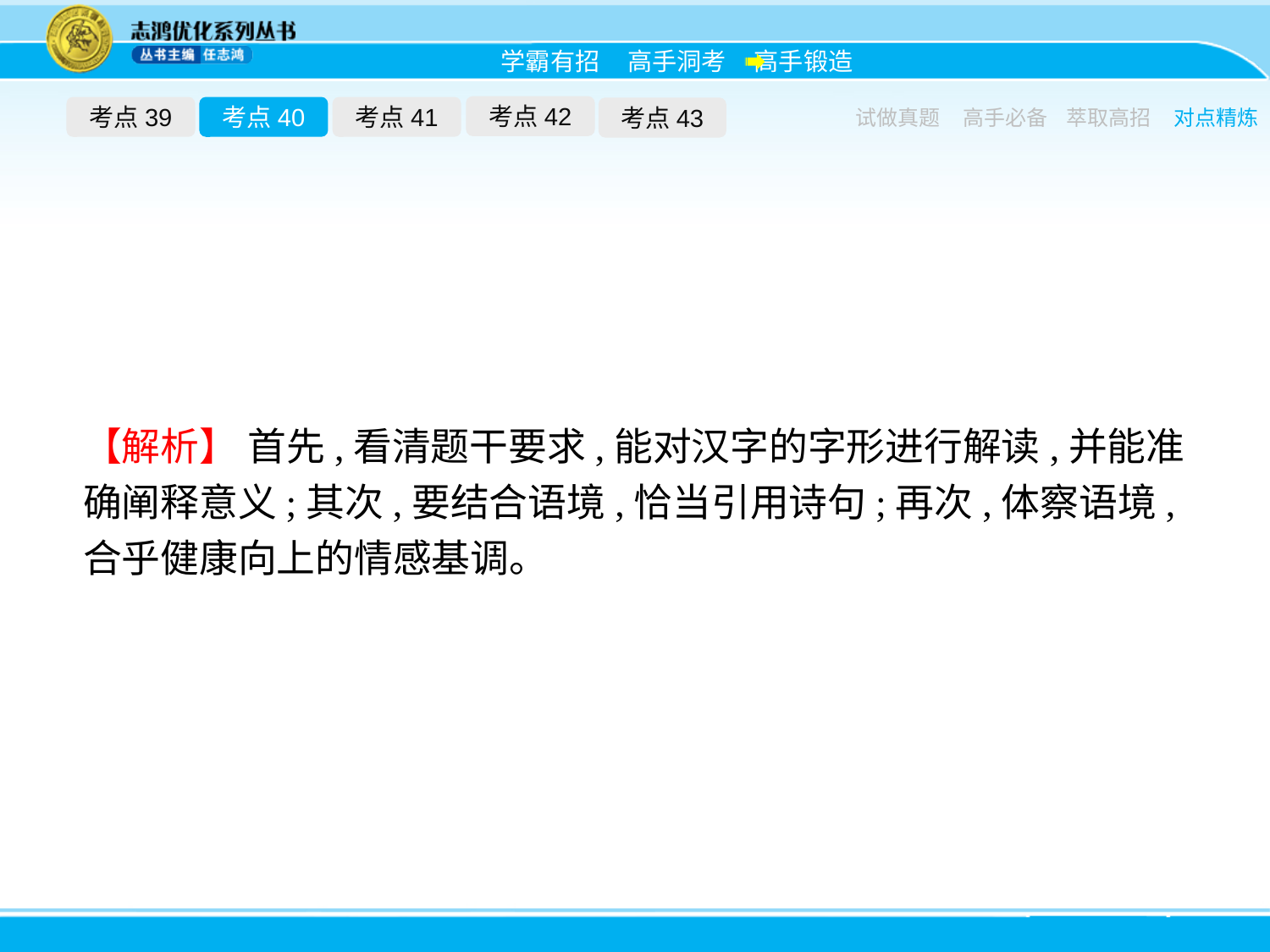

考点42
考点39
考点40
考点41
考点43
试做真题
高手必备
萃取高招
对点精炼
【解析】 首先,看清题干要求,能对汉字的字形进行解读,并能准确阐释意义;其次,要结合语境,恰当引用诗句;再次,体察语境,合乎健康向上的情感基调。